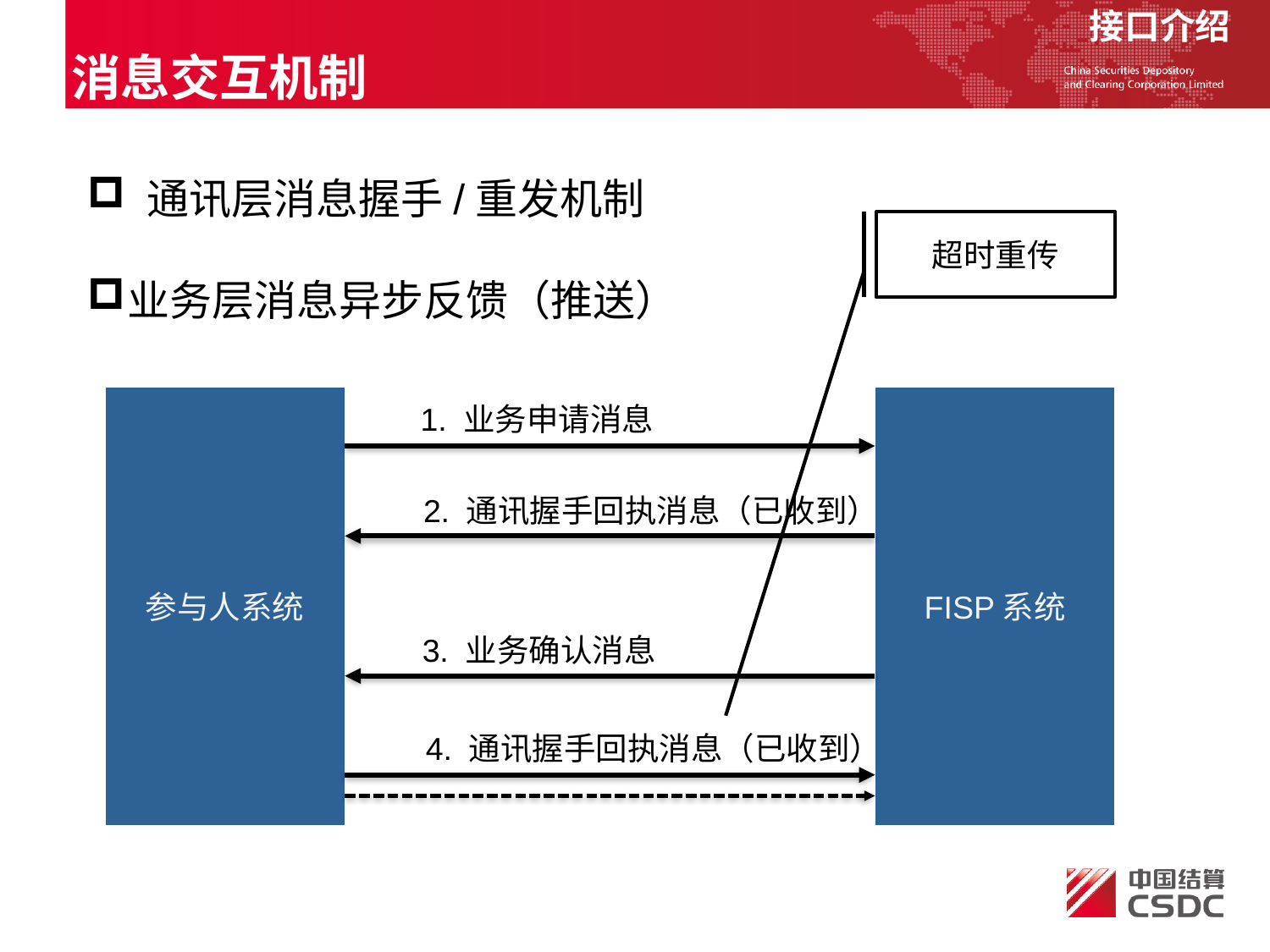

接口介绍
消息交互机制
 通讯层消息握手/重发机制

业务层消息异步反馈（推送）
超时重传
参与人系统
FISP系统
1. 业务申请消息
2. 通讯握手回执消息（已收到）
3. 业务确认消息
4. 通讯握手回执消息（已收到）